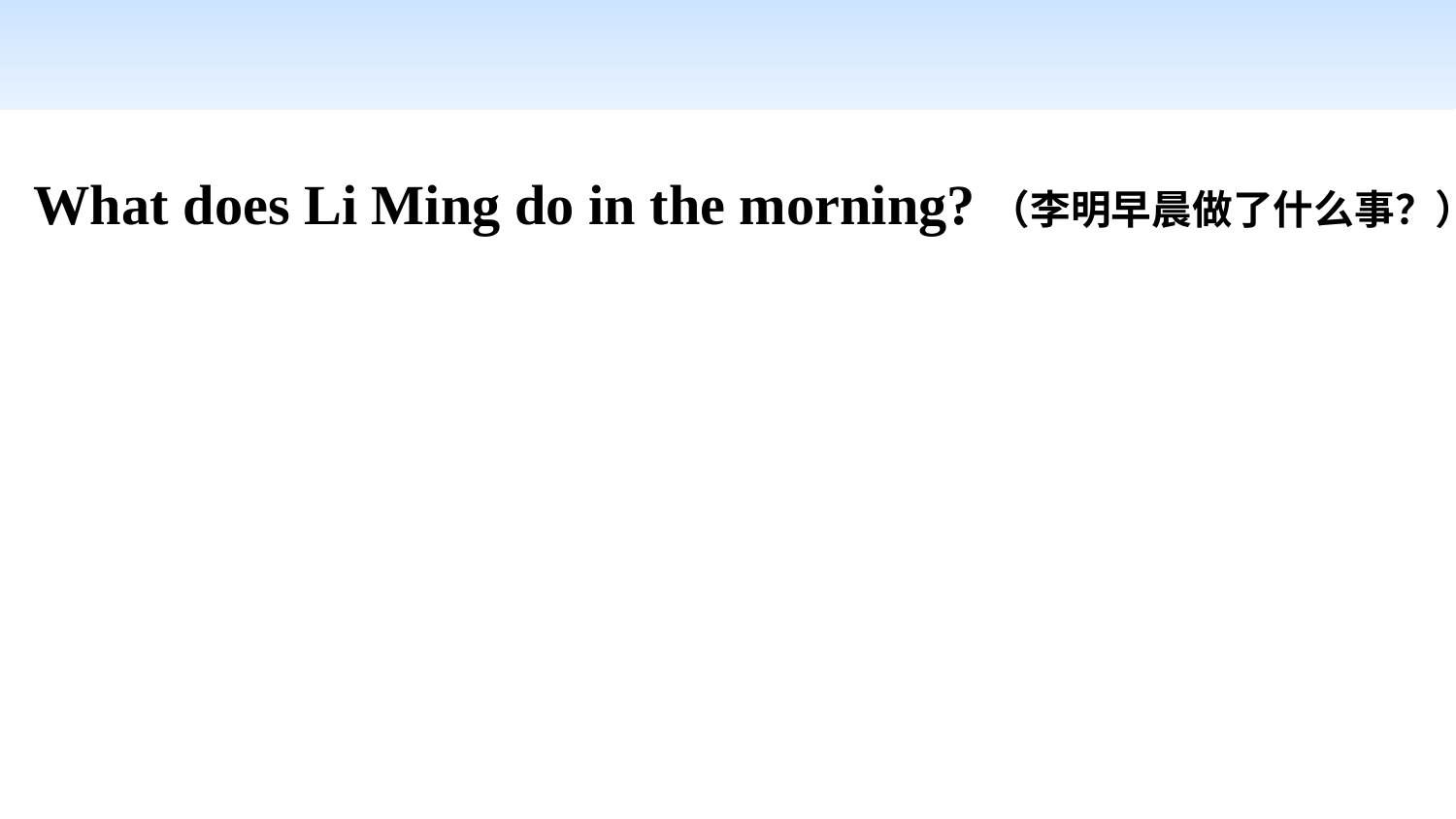

What does Li Ming do in the morning?（李明早晨做了什么事？）